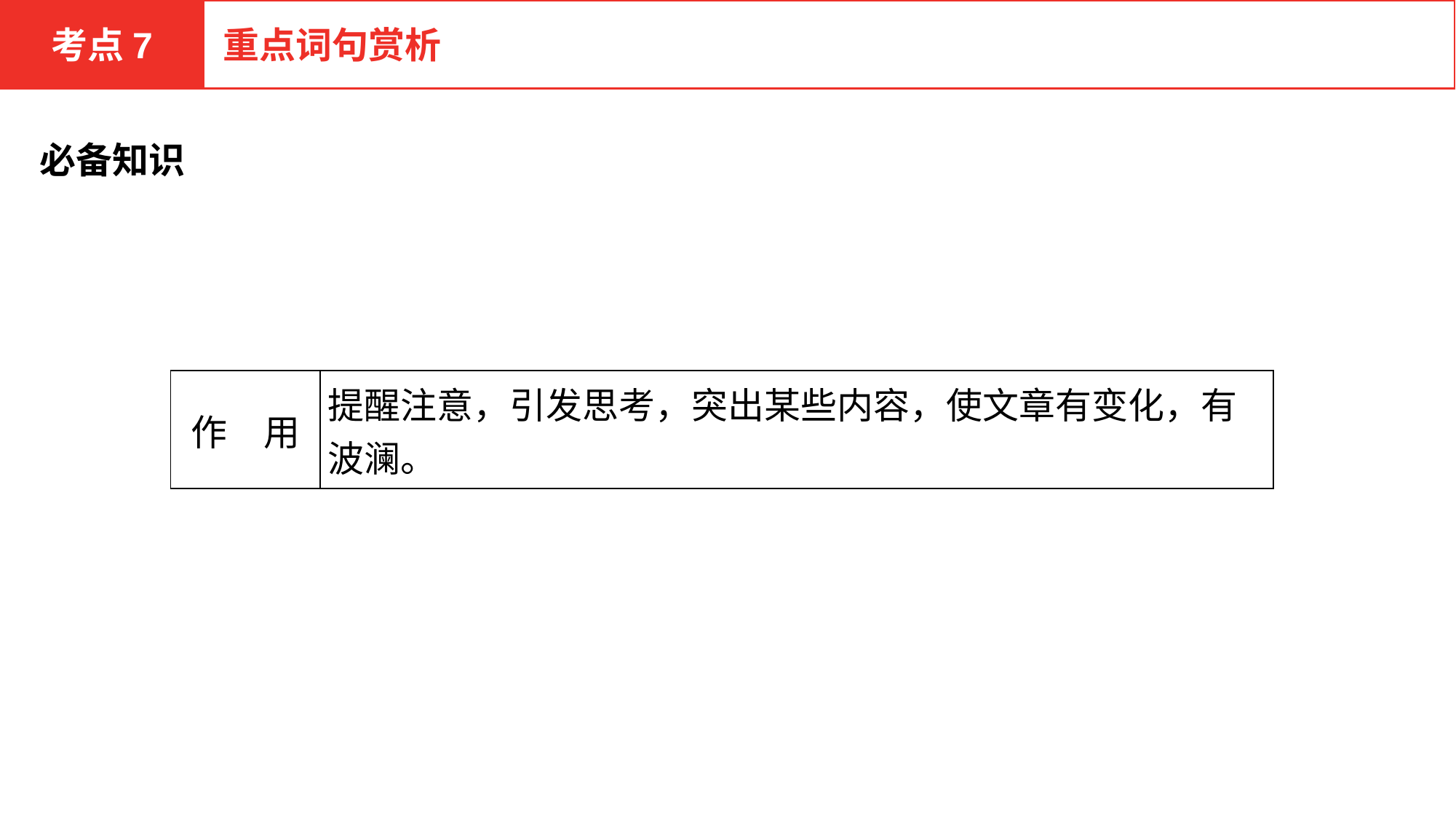

考点7
重点词句赏析
必备知识
| 作　用 | 提醒注意，引发思考，突出某些内容，使文章有变化，有波澜。 |
| --- | --- |